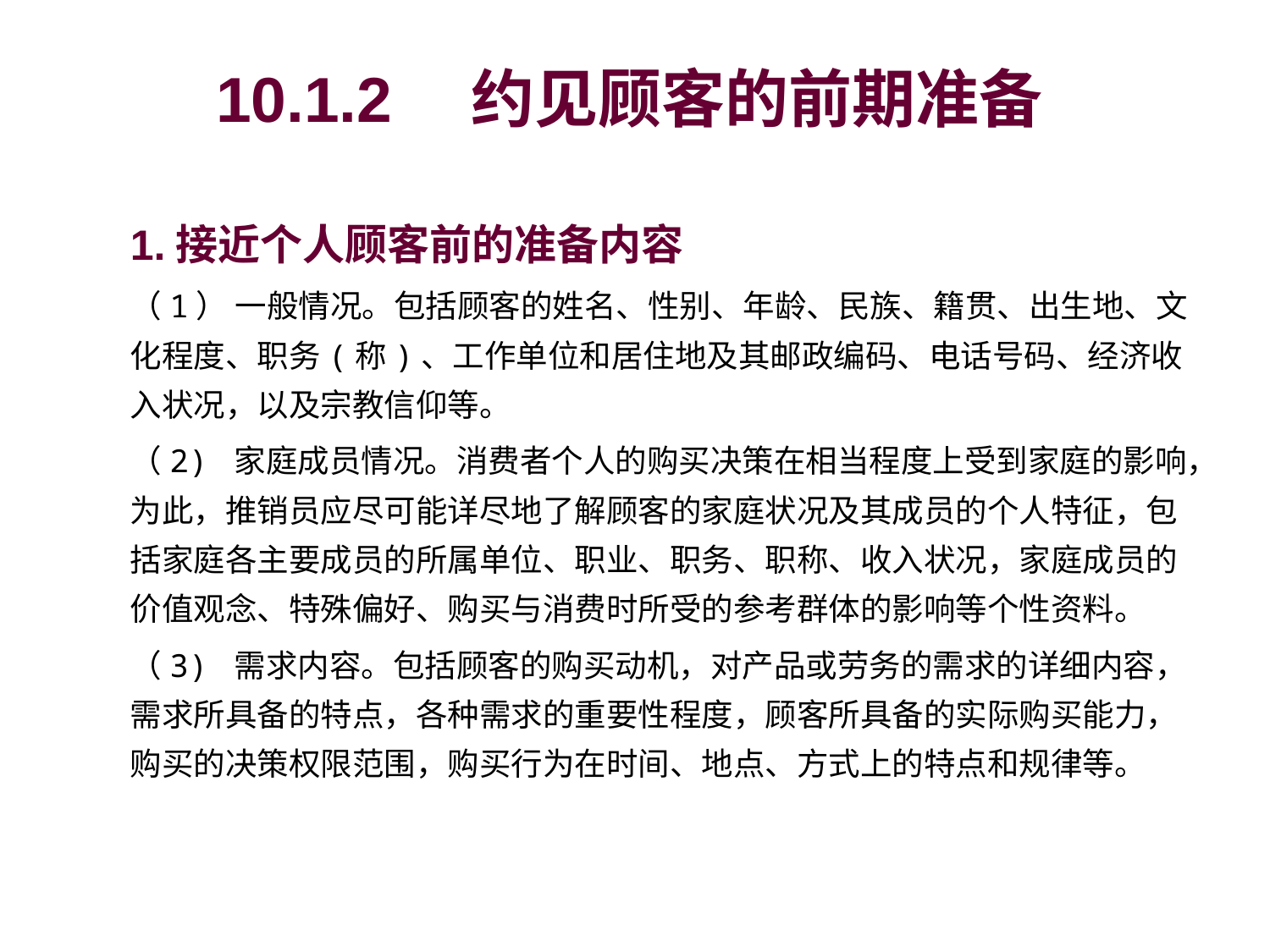

# 10.1.2　约见顾客的前期准备
1.接近个人顾客前的准备内容
（1） 一般情况。包括顾客的姓名、性别、年龄、民族、籍贯、出生地、文化程度、职务(称)、工作单位和居住地及其邮政编码、电话号码、经济收入状况，以及宗教信仰等。
（2) 家庭成员情况。消费者个人的购买决策在相当程度上受到家庭的影响，为此，推销员应尽可能详尽地了解顾客的家庭状况及其成员的个人特征，包括家庭各主要成员的所属单位、职业、职务、职称、收入状况，家庭成员的价值观念、特殊偏好、购买与消费时所受的参考群体的影响等个性资料。
（3) 需求内容。包括顾客的购买动机，对产品或劳务的需求的详细内容，需求所具备的特点，各种需求的重要性程度，顾客所具备的实际购买能力，购买的决策权限范围，购买行为在时间、地点、方式上的特点和规律等。